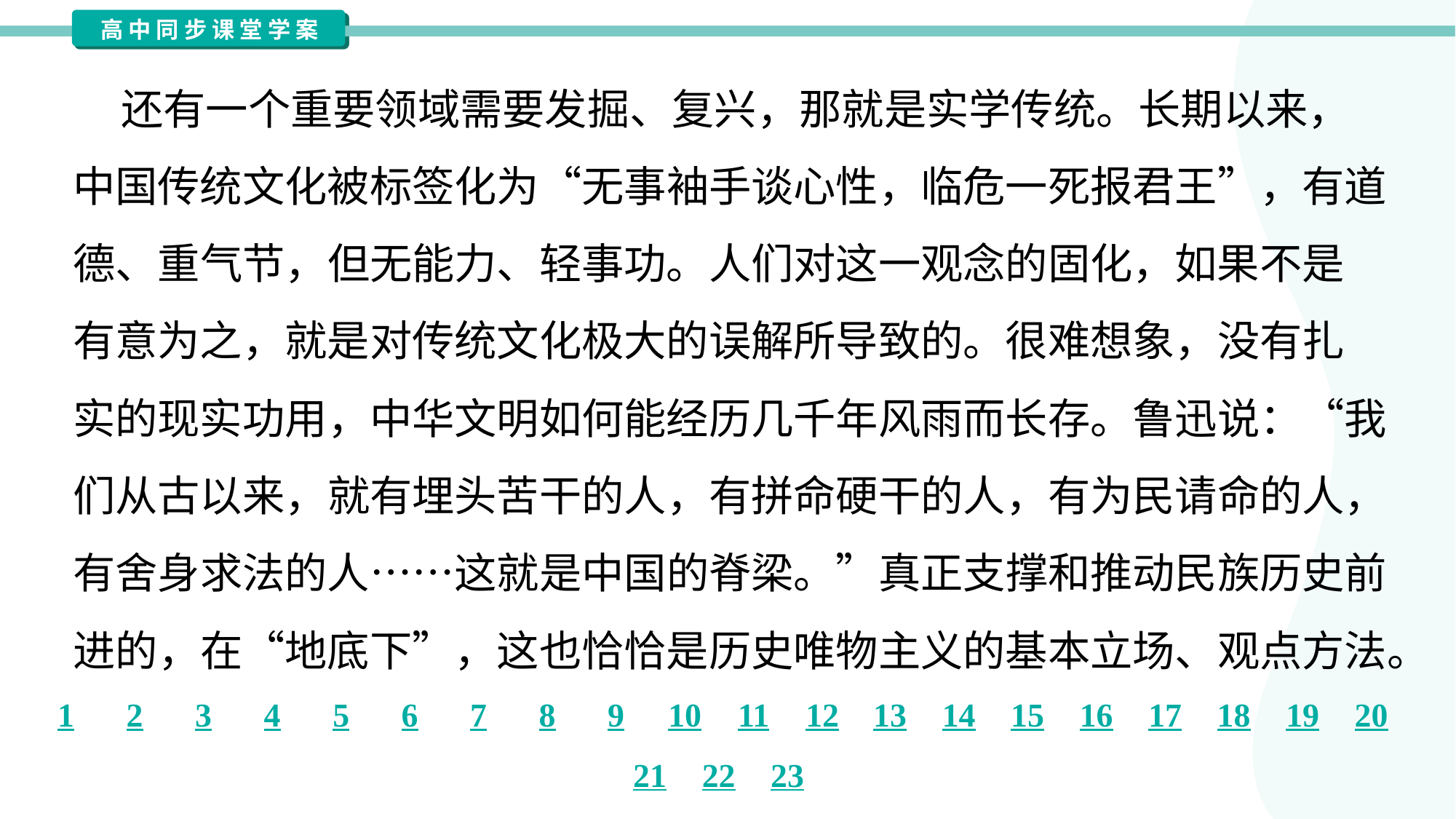

还有一个重要领域需要发掘、复兴，那就是实学传统。长期以来，
中国传统文化被标签化为“无事袖手谈心性，临危一死报君王”，有道
德、重气节，但无能力、轻事功。人们对这一观念的固化，如果不是
有意为之，就是对传统文化极大的误解所导致的。很难想象，没有扎
实的现实功用，中华文明如何能经历几千年风雨而长存。鲁迅说：“我
们从古以来，就有埋头苦干的人，有拼命硬干的人，有为民请命的人，
有舍身求法的人……这就是中国的脊梁。”真正支撑和推动民族历史前
进的，在“地底下”，这也恰恰是历史唯物主义的基本立场、观点方法。